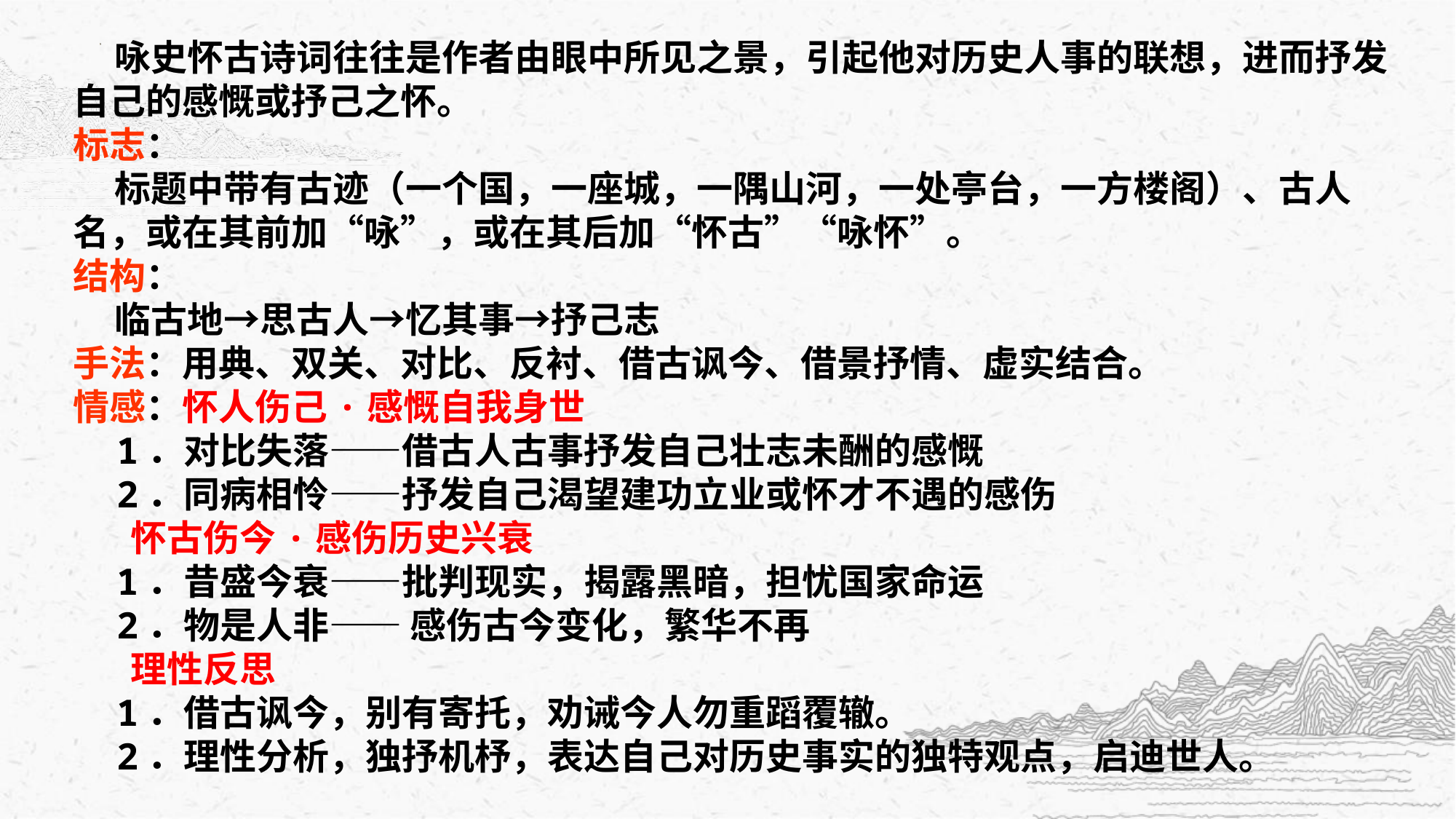

咏史怀古诗词往往是作者由眼中所见之景，引起他对历史人事的联想，进而抒发自己的感慨或抒己之怀。
标志：
    标题中带有古迹（一个国，一座城，一隅山河，一处亭台，一方楼阁）、古人名，或在其前加“咏”，或在其后加“怀古”“咏怀”。
结构：
    临古地→思古人→忆其事→抒己志
手法：用典、双关、对比、反衬、借古讽今、借景抒情、虚实结合。
情感：怀人伤己·感慨自我身世
  1．对比失落——借古人古事抒发自己壮志未酬的感慨
  2．同病相怜——抒发自己渴望建功立业或怀才不遇的感伤
      怀古伤今·感伤历史兴衰
  1．昔盛今衰——批判现实，揭露黑暗，担忧国家命运
  2．物是人非—— 感伤古今变化，繁华不再
      理性反思
  1．借古讽今，别有寄托，劝诫今人勿重蹈覆辙。
  2．理性分析，独抒机杼，表达自己对历史事实的独特观点，启迪世人。